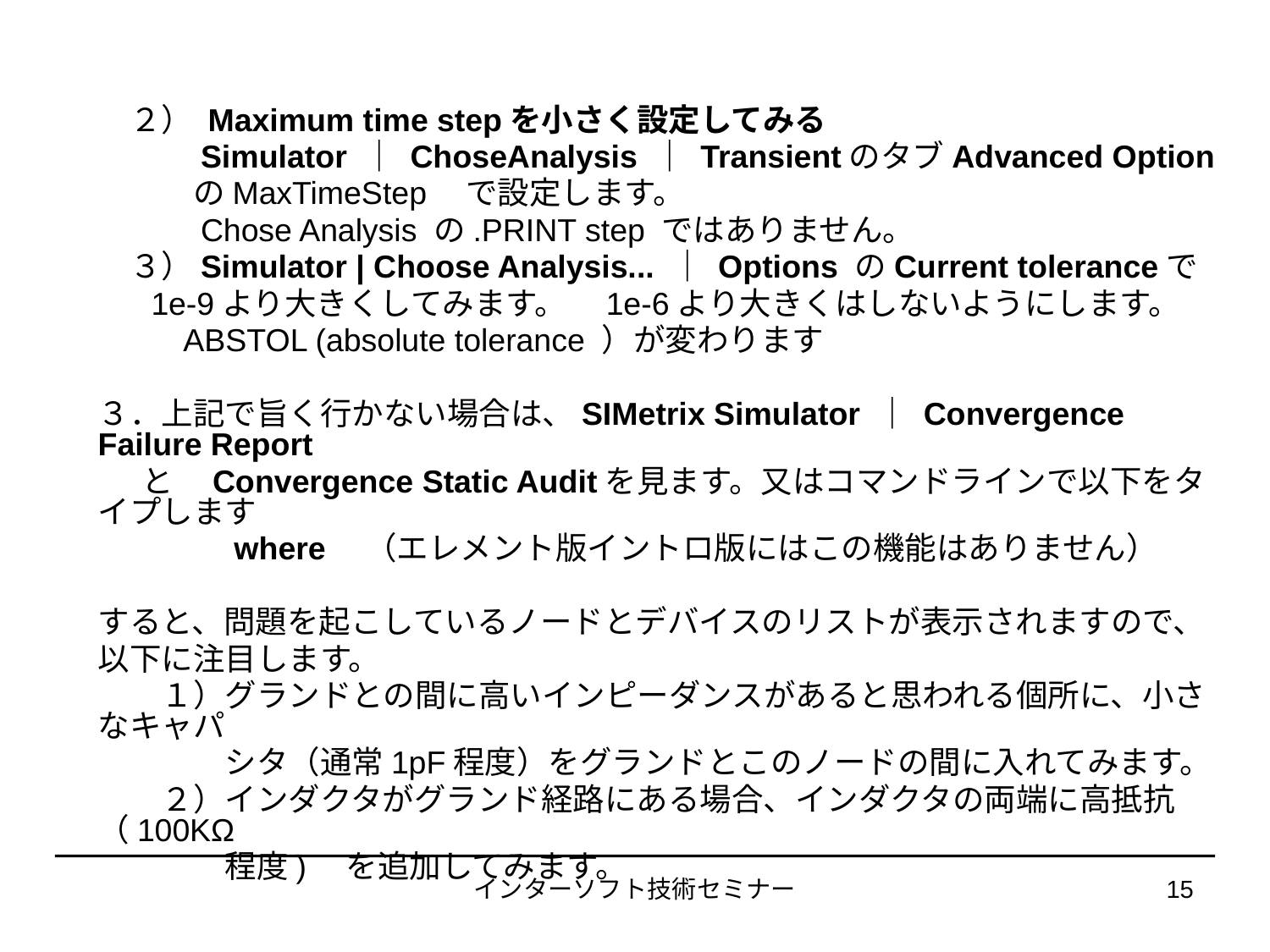

２） Maximum time stepを小さく設定してみる
　　　Simulator ｜ ChoseAnalysis ｜ TransientのタブAdvanced Option
　　　のMaxTimeStep　で設定します。
　　　Chose Analysis の.PRINT step ではありません。
　３）Simulator | Choose Analysis... ｜ Options のCurrent toleranceで
      1e-9より大きくしてみます。　1e-6より大きくはしないようにします。
　　  ABSTOL (absolute tolerance ）が変わります

３．上記で旨く行かない場合は、SIMetrix Simulator ｜ Convergence Failure Report
     と　Convergence Static Auditを見ます。又はコマンドラインで以下をタイプします
       　　 where　（エレメント版イントロ版にはこの機能はありません）

すると、問題を起こしているノードとデバイスのリストが表示されますので、
以下に注目します。
　　１）グランドとの間に高いインピーダンスがあると思われる個所に、小さなキャパ
　　　　シタ（通常1pF程度）をグランドとこのノードの間に入れてみます。
　　２）インダクタがグランド経路にある場合、インダクタの両端に高抵抗（100KΩ
　　　　程度)　を追加してみます。

インターソフト技術セミナー
15